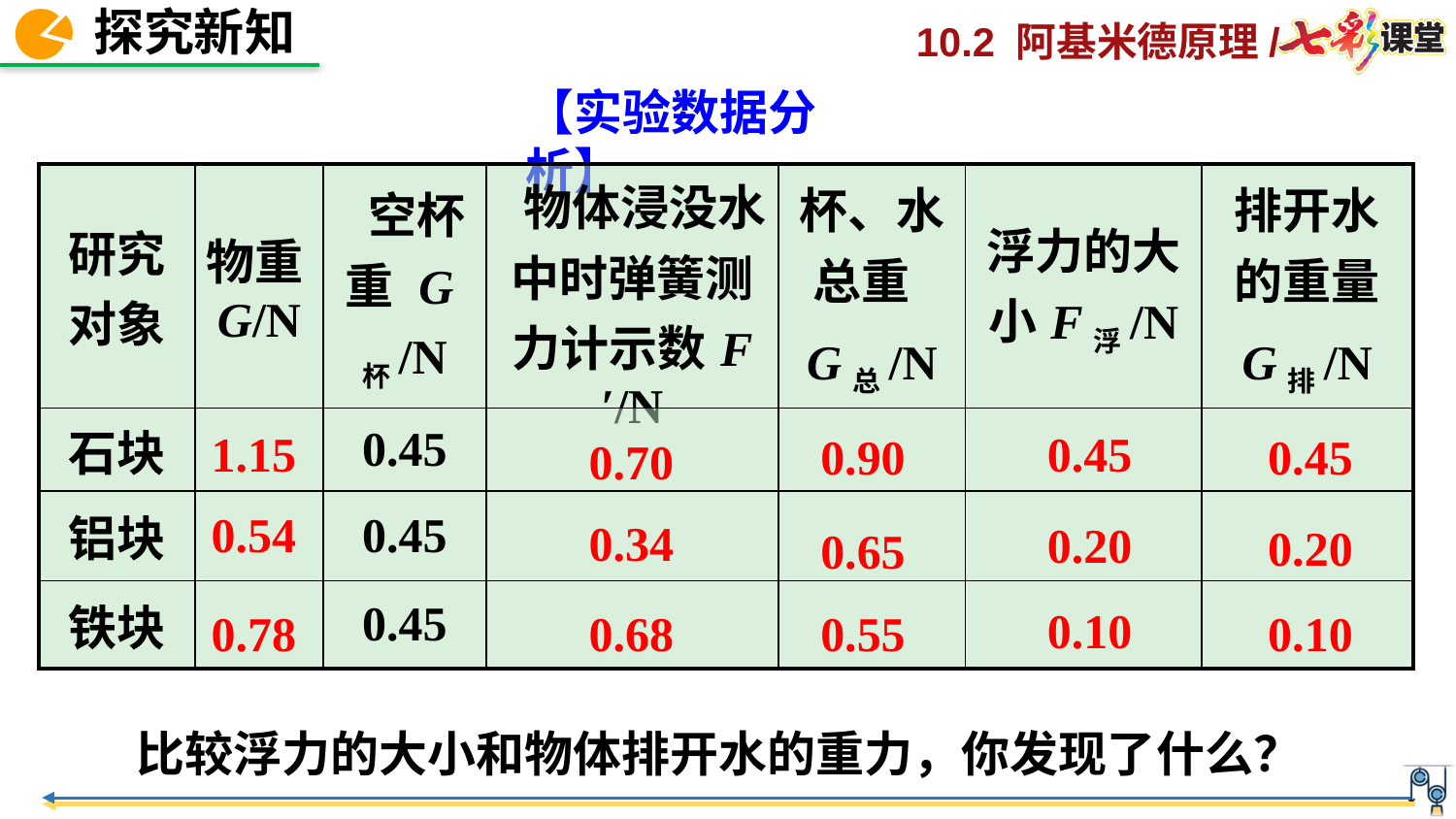

【实验数据分析】
| 研究对象 | 物重G/N | 空杯重 G杯/N | 物体浸没水中时弹簧测力计示数F′/N | 杯、水总重 G总/N | 浮力的大小F浮/N | 排开水的重量 G排/N |
| --- | --- | --- | --- | --- | --- | --- |
| 石块 |  | 0.45 |  |  |  |  |
| 铝块 |  | 0.45 |  |  |  |  |
| 铁块 |  | 0.45 |  |  |  |  |
1.15
0.45
0.90
0.45
0.70
0.54
0.34
0.20
0.20
0.65
0.10
0.78
0.68
0.55
0.10
比较浮力的大小和物体排开水的重力，你发现了什么？